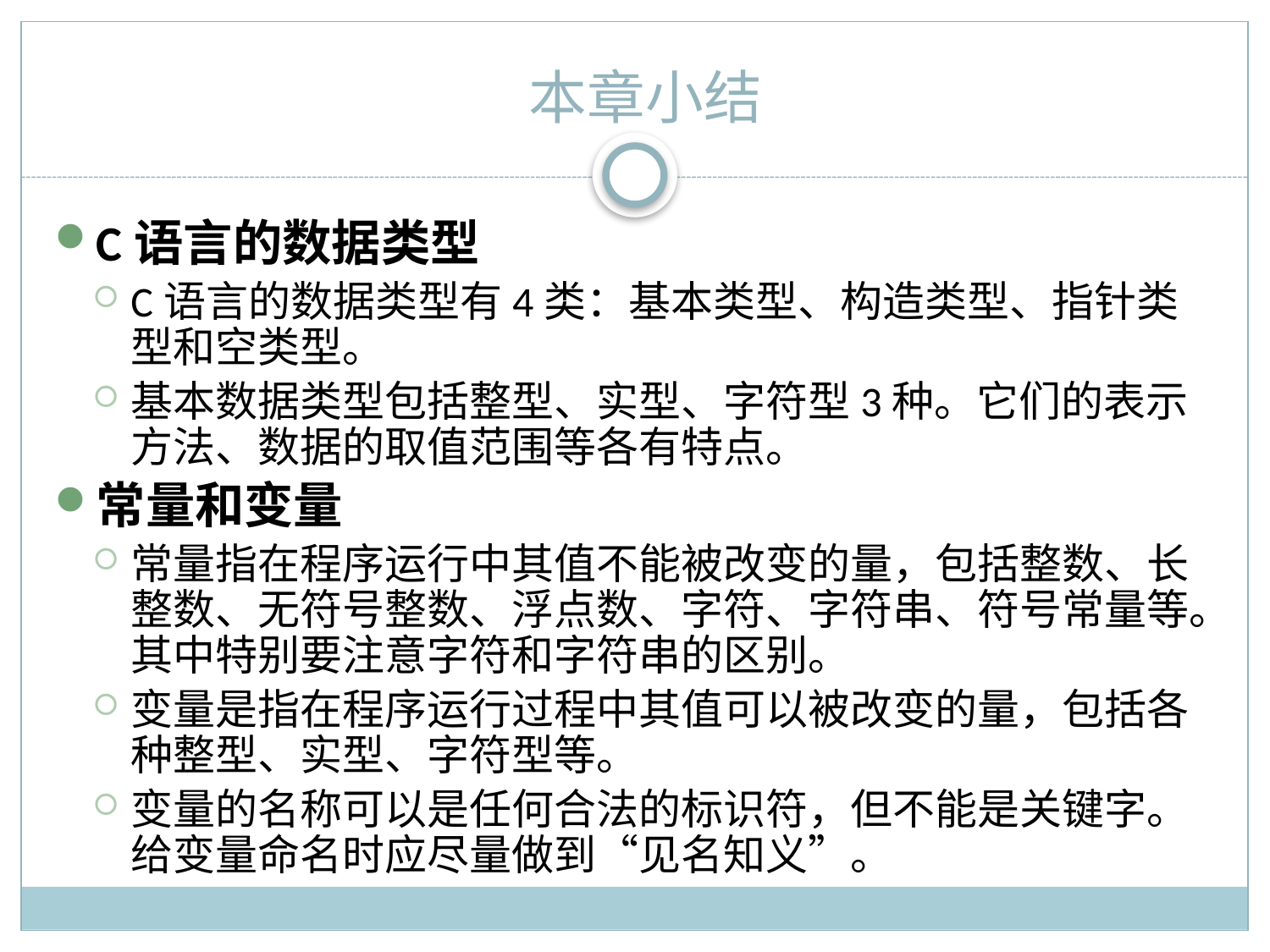

本章小结
C语言的数据类型
C语言的数据类型有4类：基本类型、构造类型、指针类型和空类型。
基本数据类型包括整型、实型、字符型3种。它们的表示方法、数据的取值范围等各有特点。
常量和变量
常量指在程序运行中其值不能被改变的量，包括整数、长整数、无符号整数、浮点数、字符、字符串、符号常量等。其中特别要注意字符和字符串的区别。
变量是指在程序运行过程中其值可以被改变的量，包括各种整型、实型、字符型等。
变量的名称可以是任何合法的标识符，但不能是关键字。给变量命名时应尽量做到“见名知义”。